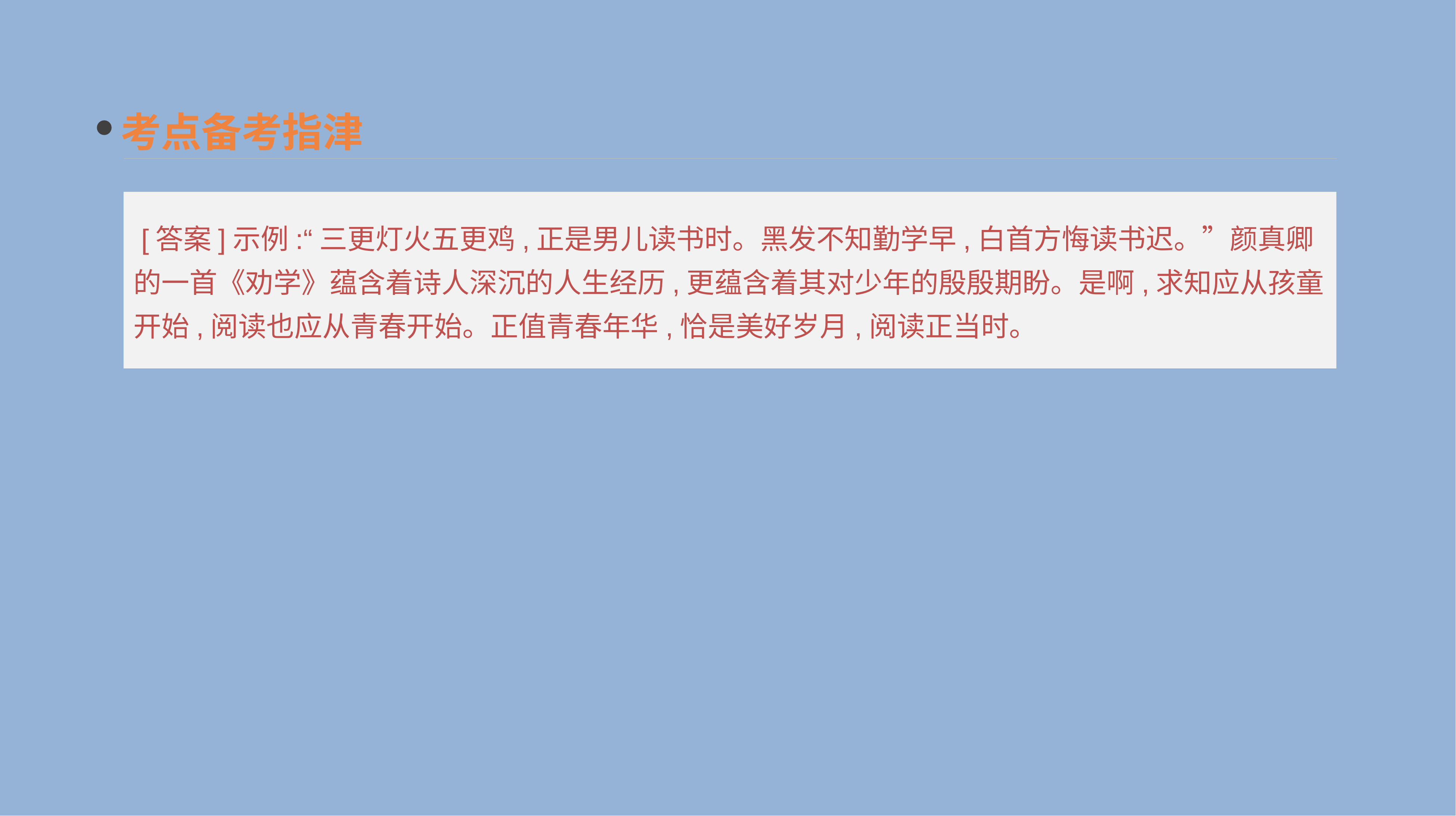

考点备考指津

 [答案]示例:“三更灯火五更鸡,正是男儿读书时。黑发不知勤学早,白首方悔读书迟。”颜真卿的一首《劝学》蕴含着诗人深沉的人生经历,更蕴含着其对少年的殷殷期盼。是啊,求知应从孩童开始,阅读也应从青春开始。正值青春年华,恰是美好岁月,阅读正当时。